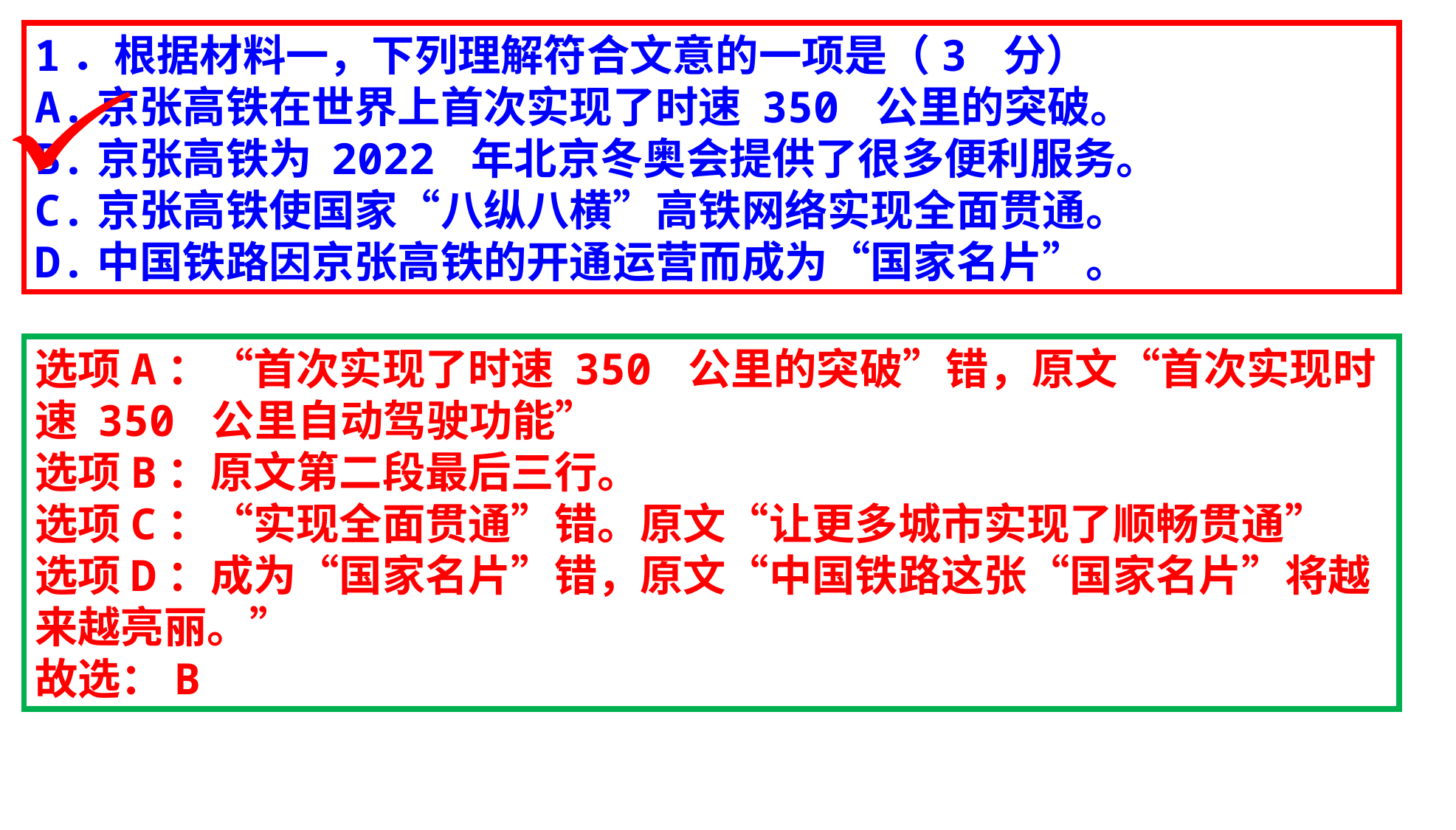

1．根据材料一，下列理解符合文意的一项是（3 分）
A.京张高铁在世界上首次实现了时速 350 公里的突破。
B.京张高铁为 2022 年北京冬奥会提供了很多便利服务。
C.京张高铁使国家“八纵八横”高铁网络实现全面贯通。
D.中国铁路因京张高铁的开通运营而成为“国家名片”。

选项A：“首次实现了时速 350 公里的突破”错，原文“首次实现时速 350 公里自动驾驶功能”
选项B：原文第二段最后三行。
选项C：“实现全面贯通”错。原文“让更多城市实现了顺畅贯通”
选项D：成为“国家名片”错，原文“中国铁路这张“国家名片”将越来越亮丽。”
故选：B